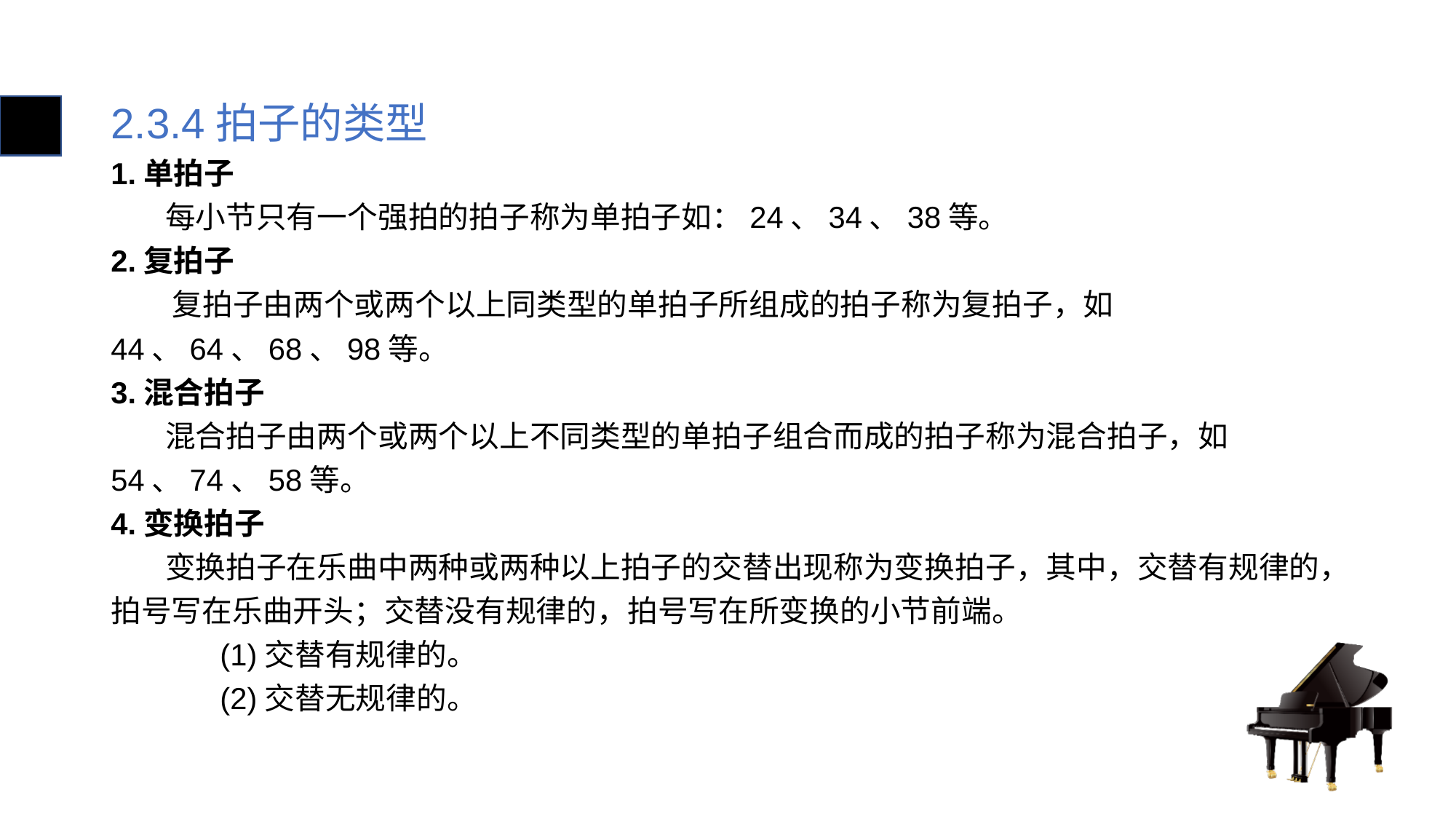

# 2.3.4拍子的类型
1.单拍子
       每小节只有一个强拍的拍子称为单拍子如：24、34、38等。
2.复拍子
        复拍子由两个或两个以上同类型的单拍子所组成的拍子称为复拍子，如44、64、68、98等。
3.混合拍子
       混合拍子由两个或两个以上不同类型的单拍子组合而成的拍子称为混合拍子，如54、74、58等。
4.变换拍子
       变换拍子在乐曲中两种或两种以上拍子的交替出现称为变换拍子，其中，交替有规律的，拍号写在乐曲开头；交替没有规律的，拍号写在所变换的小节前端。
	(1)交替有规律的。
	(2)交替无规律的。